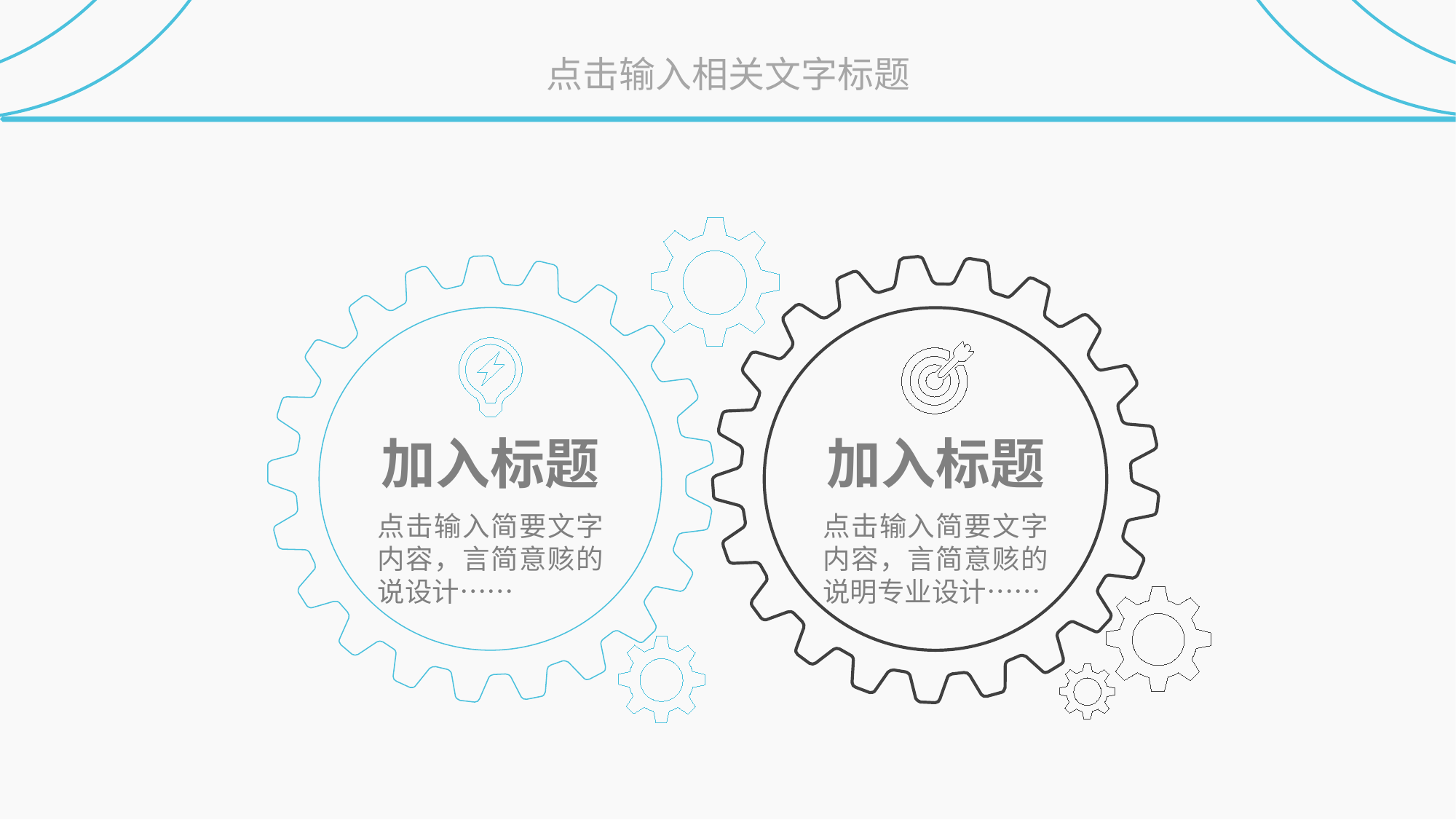

点击输入相关文字标题

加入标题
加入标题
点击输入简要文字内容，言简意赅的说设计……
点击输入简要文字内容，言简意赅的说明专业设计……